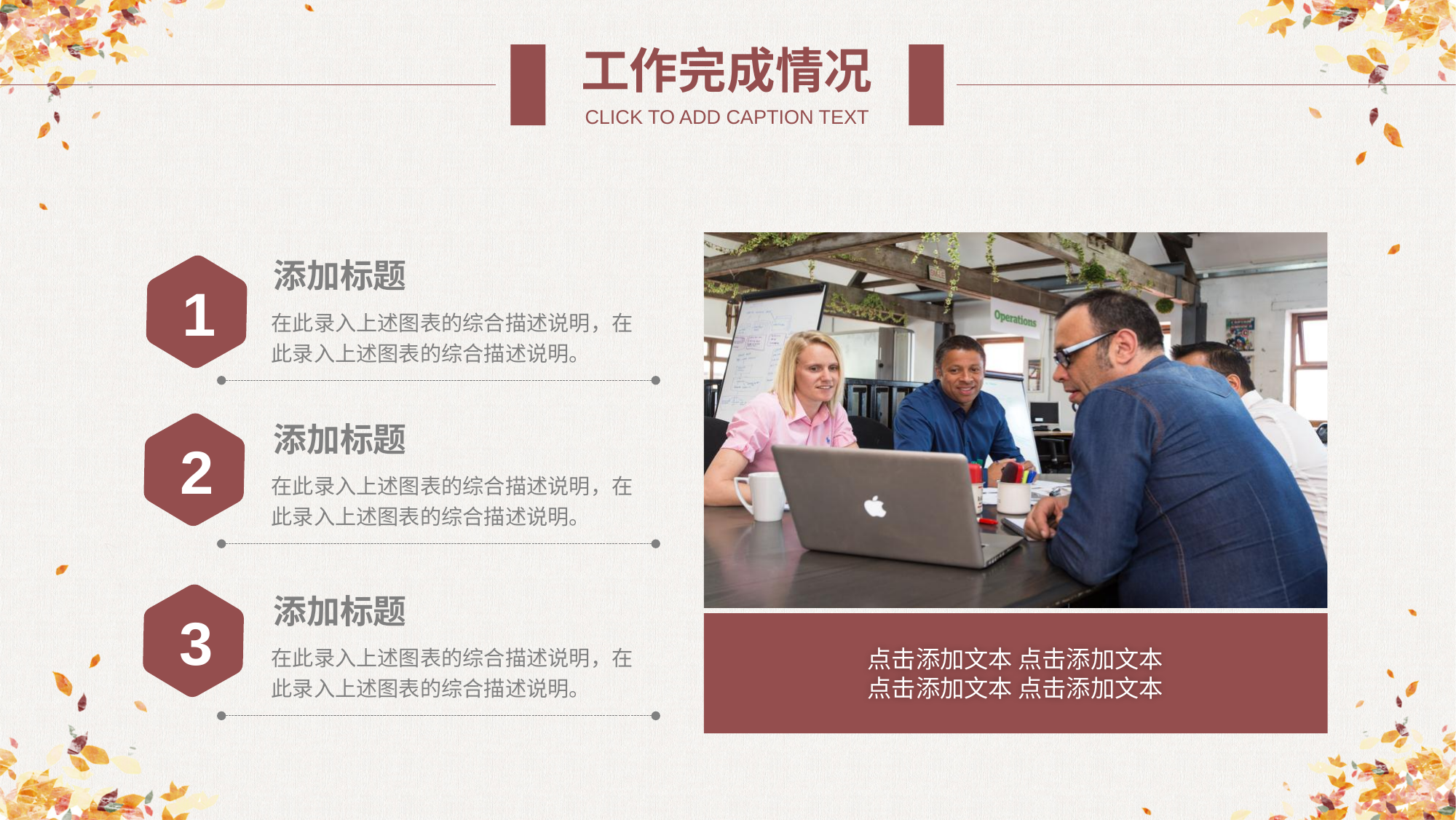

工作完成情况
CLICK TO ADD CAPTION TEXT

点击添加文本 点击添加文本
点击添加文本 点击添加文本
添加标题

1
在此录入上述图表的综合描述说明，在此录入上述图表的综合描述说明。
添加标题

2
在此录入上述图表的综合描述说明，在此录入上述图表的综合描述说明。
添加标题

3
在此录入上述图表的综合描述说明，在此录入上述图表的综合描述说明。